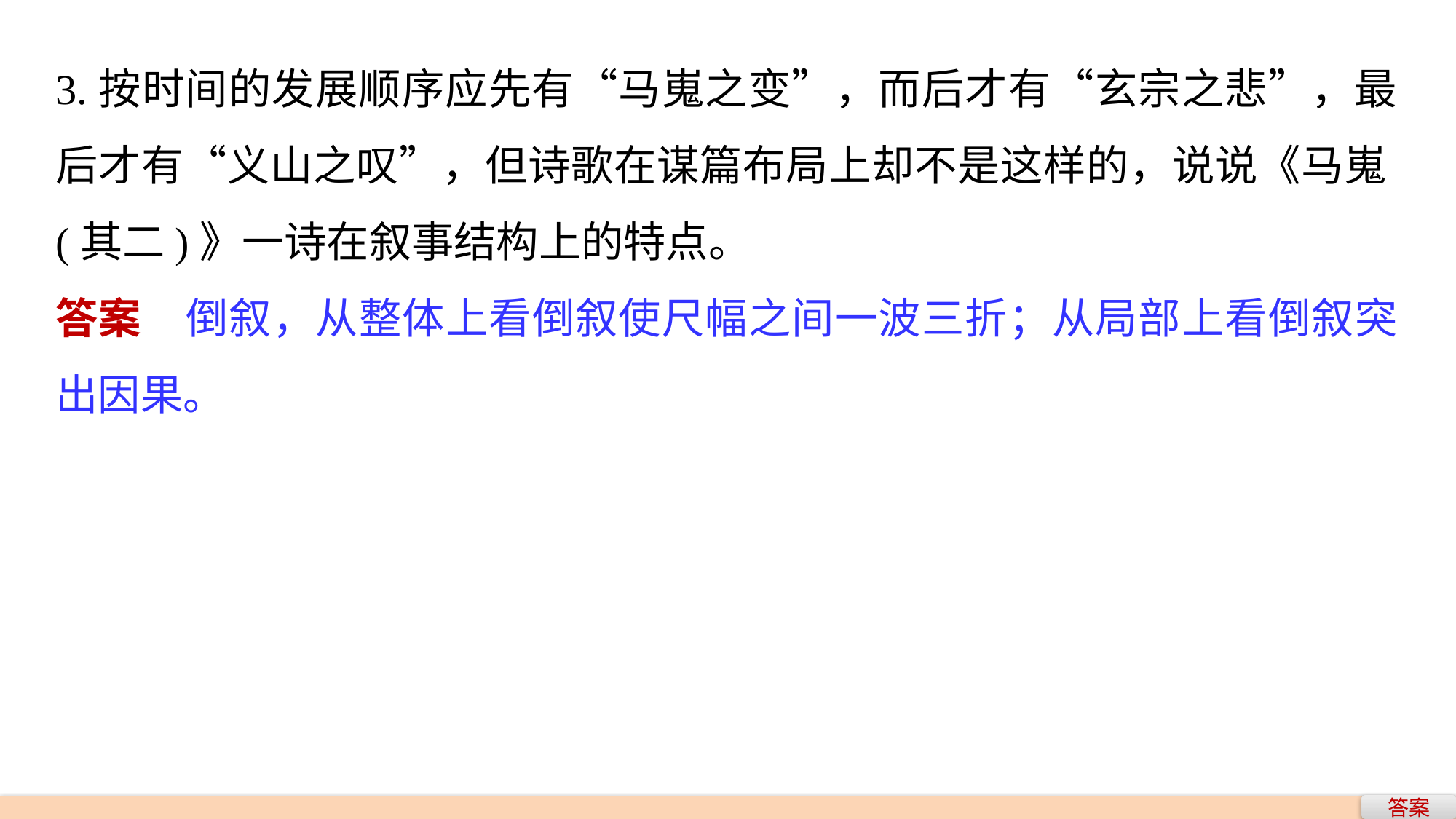

3.按时间的发展顺序应先有“马嵬之变”，而后才有“玄宗之悲”，最后才有“义山之叹”，但诗歌在谋篇布局上却不是这样的，说说《马嵬(其二)》一诗在叙事结构上的特点。
答案　倒叙，从整体上看倒叙使尺幅之间一波三折；从局部上看倒叙突出因果。
答案